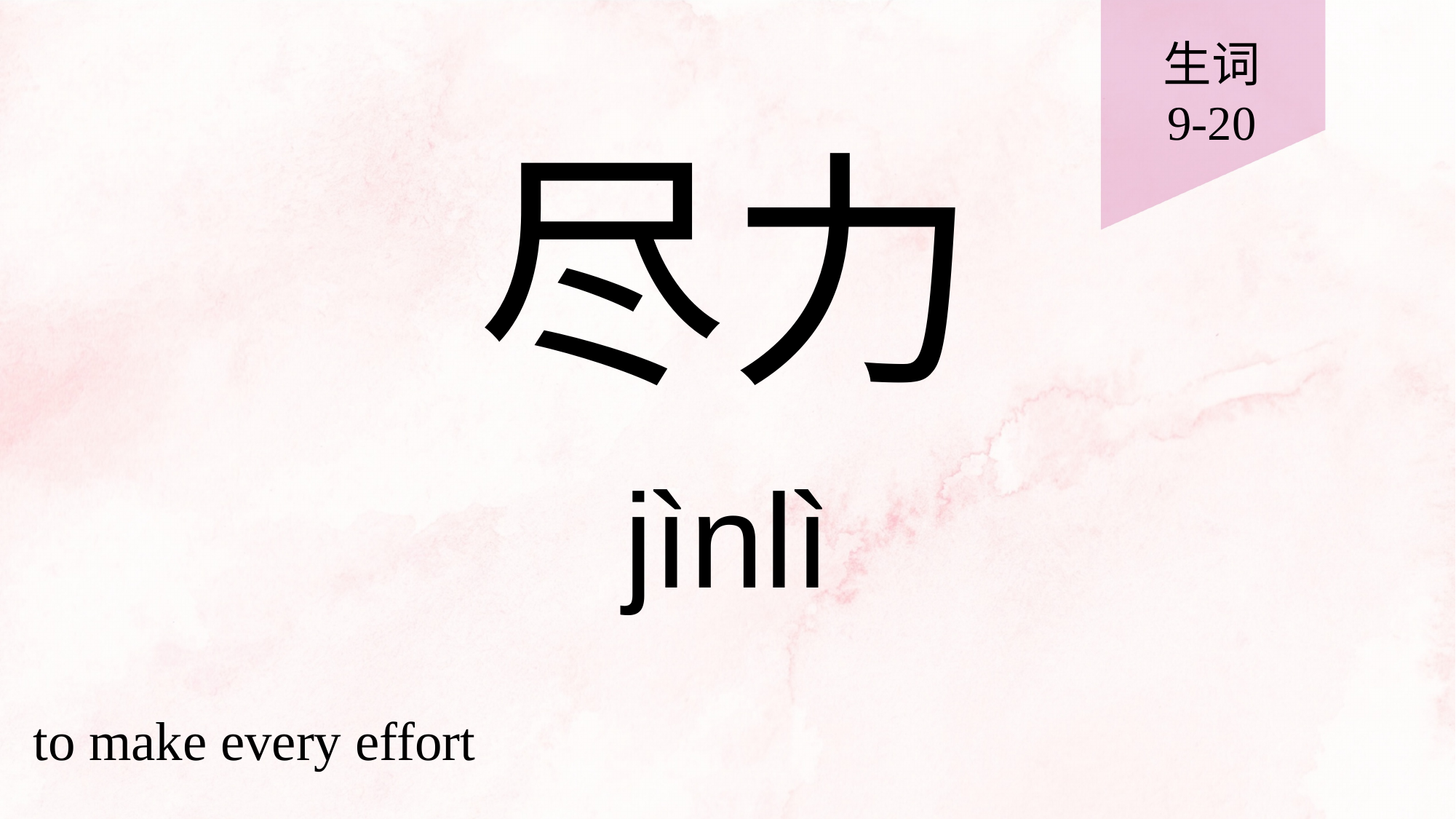

生词
9-20
# 尽力
jìnlì
to make every effort